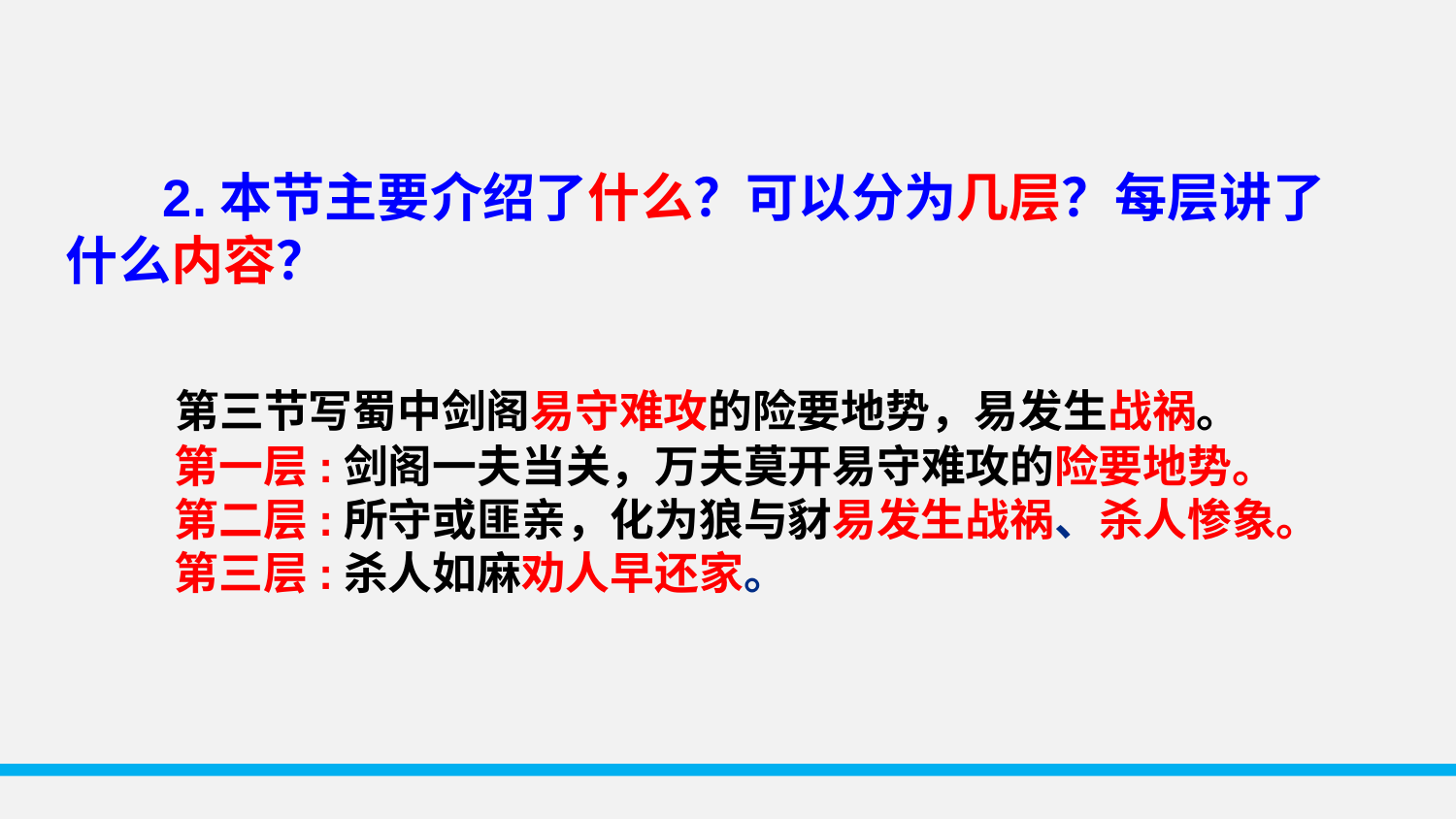

2.本节主要介绍了什么？可以分为几层？每层讲了什么内容？
   第三节写蜀中剑阁易守难攻的险要地势，易发生战祸。
    第一层:剑阁一夫当关，万夫莫开易守难攻的险要地势。
    第二层:所守或匪亲，化为狼与豺易发生战祸、杀人惨象。
    第三层:杀人如麻劝人早还家。